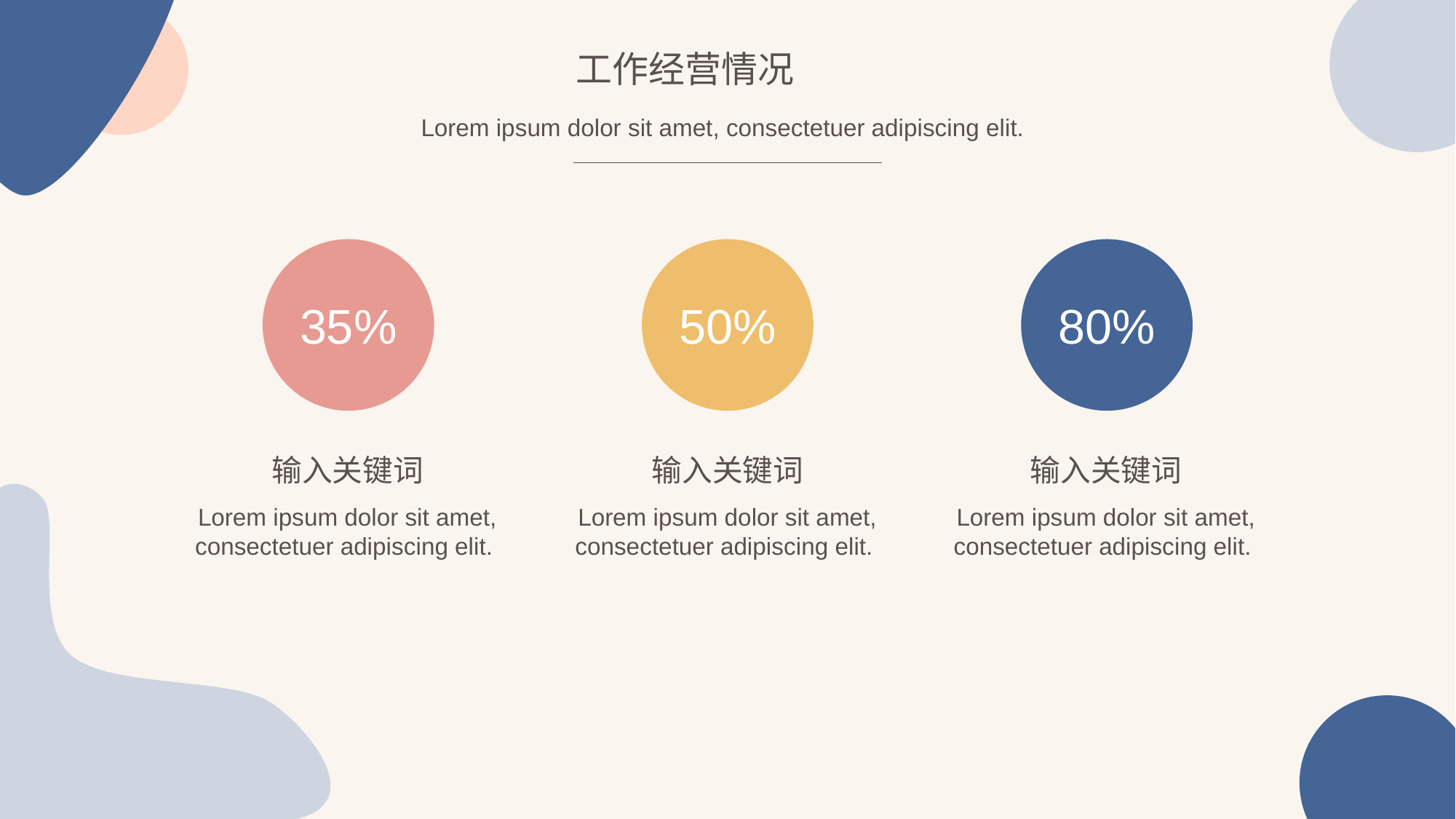

工作经营情况
Lorem ipsum dolor sit amet, consectetuer adipiscing elit.
35%
50%
80%
输入关键词
Lorem ipsum dolor sit amet, consectetuer adipiscing elit.
输入关键词
Lorem ipsum dolor sit amet, consectetuer adipiscing elit.
输入关键词
Lorem ipsum dolor sit amet, consectetuer adipiscing elit.